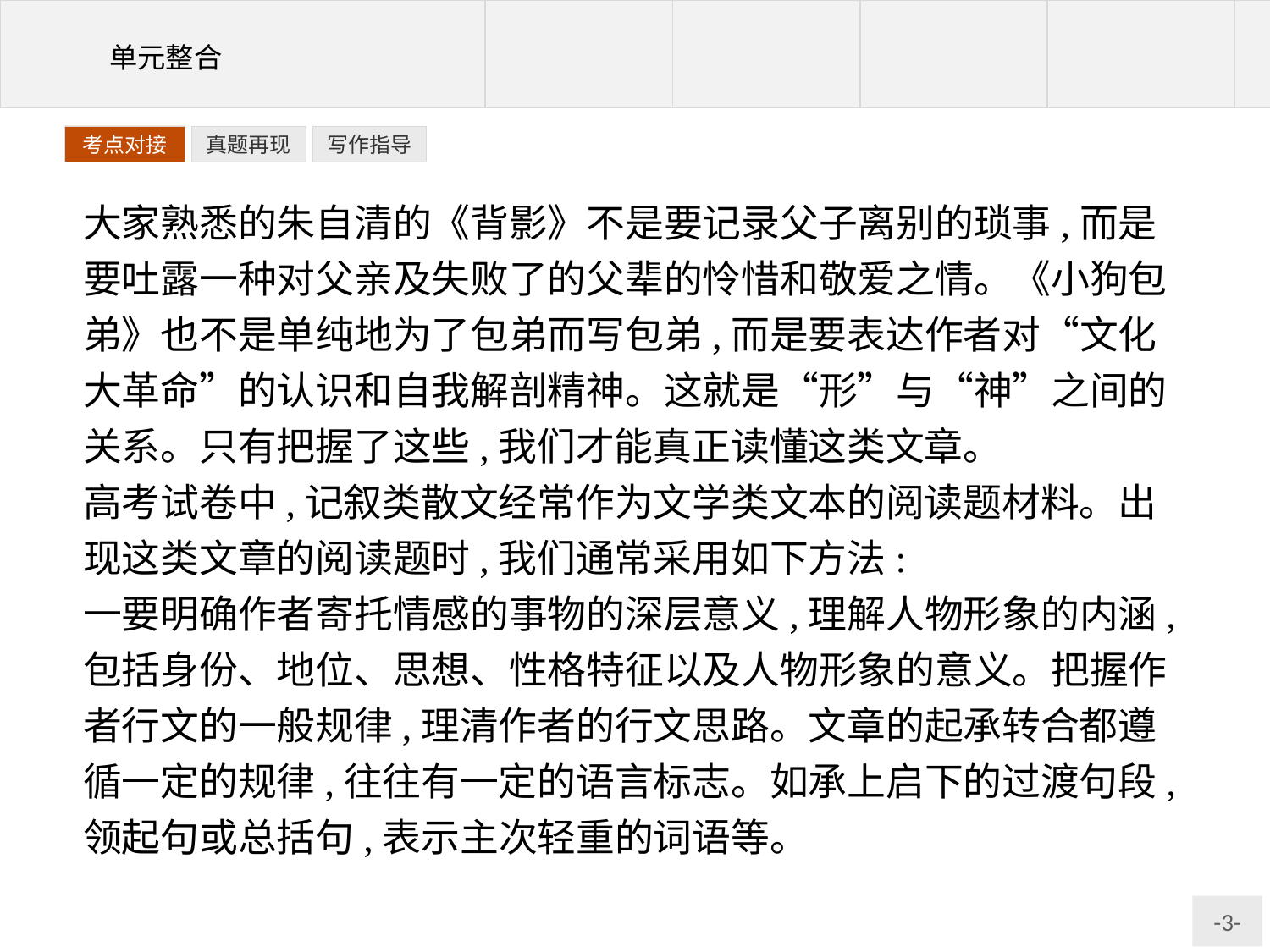

写作指导
考点对接
真题再现
大家熟悉的朱自清的《背影》不是要记录父子离别的琐事,而是要吐露一种对父亲及失败了的父辈的怜惜和敬爱之情。《小狗包弟》也不是单纯地为了包弟而写包弟,而是要表达作者对“文化大革命”的认识和自我解剖精神。这就是“形”与“神”之间的关系。只有把握了这些,我们才能真正读懂这类文章。
高考试卷中,记叙类散文经常作为文学类文本的阅读题材料。出现这类文章的阅读题时,我们通常采用如下方法:
一要明确作者寄托情感的事物的深层意义,理解人物形象的内涵,包括身份、地位、思想、性格特征以及人物形象的意义。把握作者行文的一般规律,理清作者的行文思路。文章的起承转合都遵循一定的规律,往往有一定的语言标志。如承上启下的过渡句段,领起句或总括句,表示主次轻重的词语等。